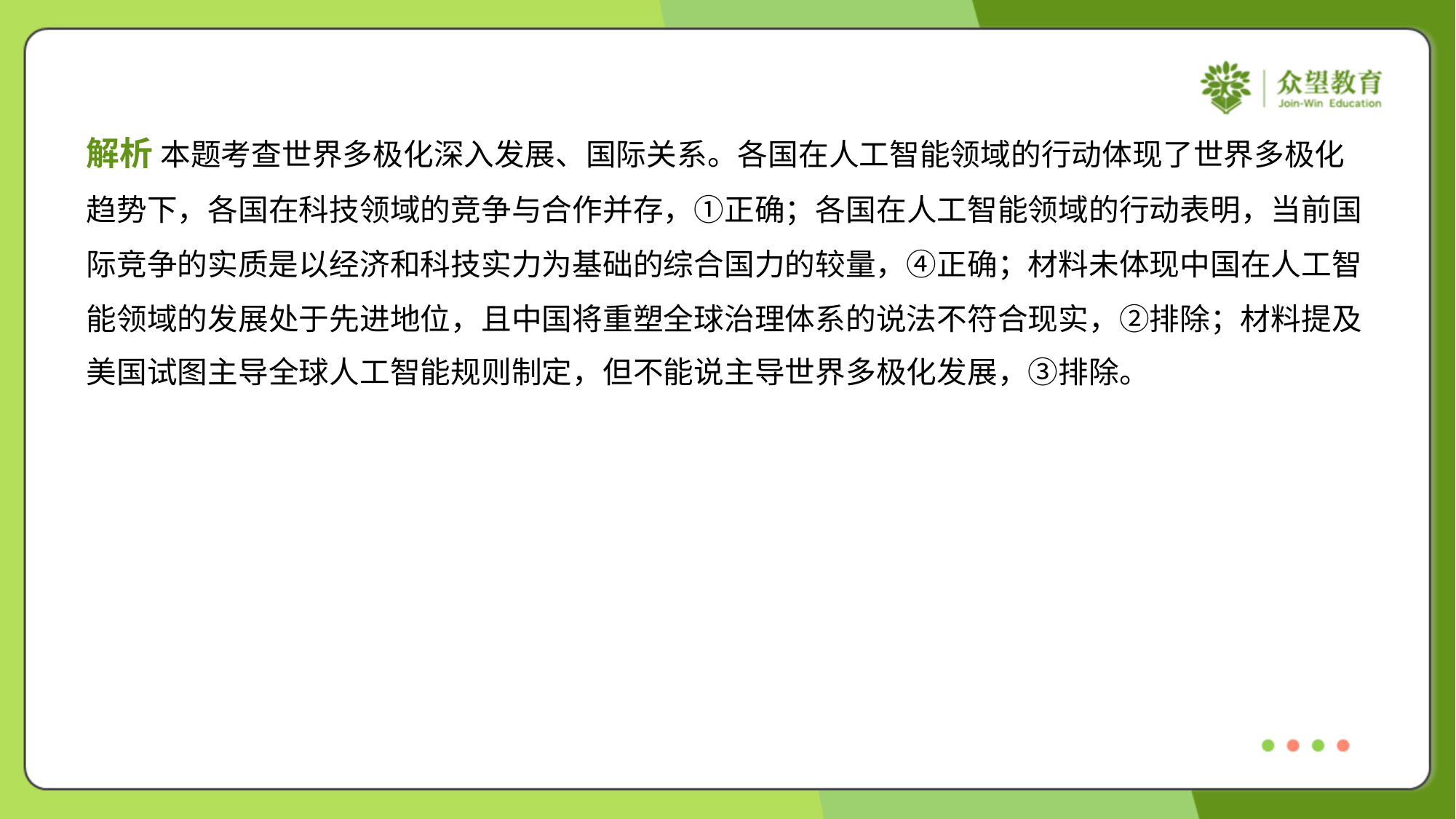

解析 本题考查世界多极化深入发展、国际关系。各国在人工智能领域的行动体现了世界多极化
趋势下，各国在科技领域的竞争与合作并存，①正确；各国在人工智能领域的行动表明，当前国
际竞争的实质是以经济和科技实力为基础的综合国力的较量，④正确；材料未体现中国在人工智
能领域的发展处于先进地位，且中国将重塑全球治理体系的说法不符合现实，②排除；材料提及
美国试图主导全球人工智能规则制定，但不能说主导世界多极化发展，③排除。